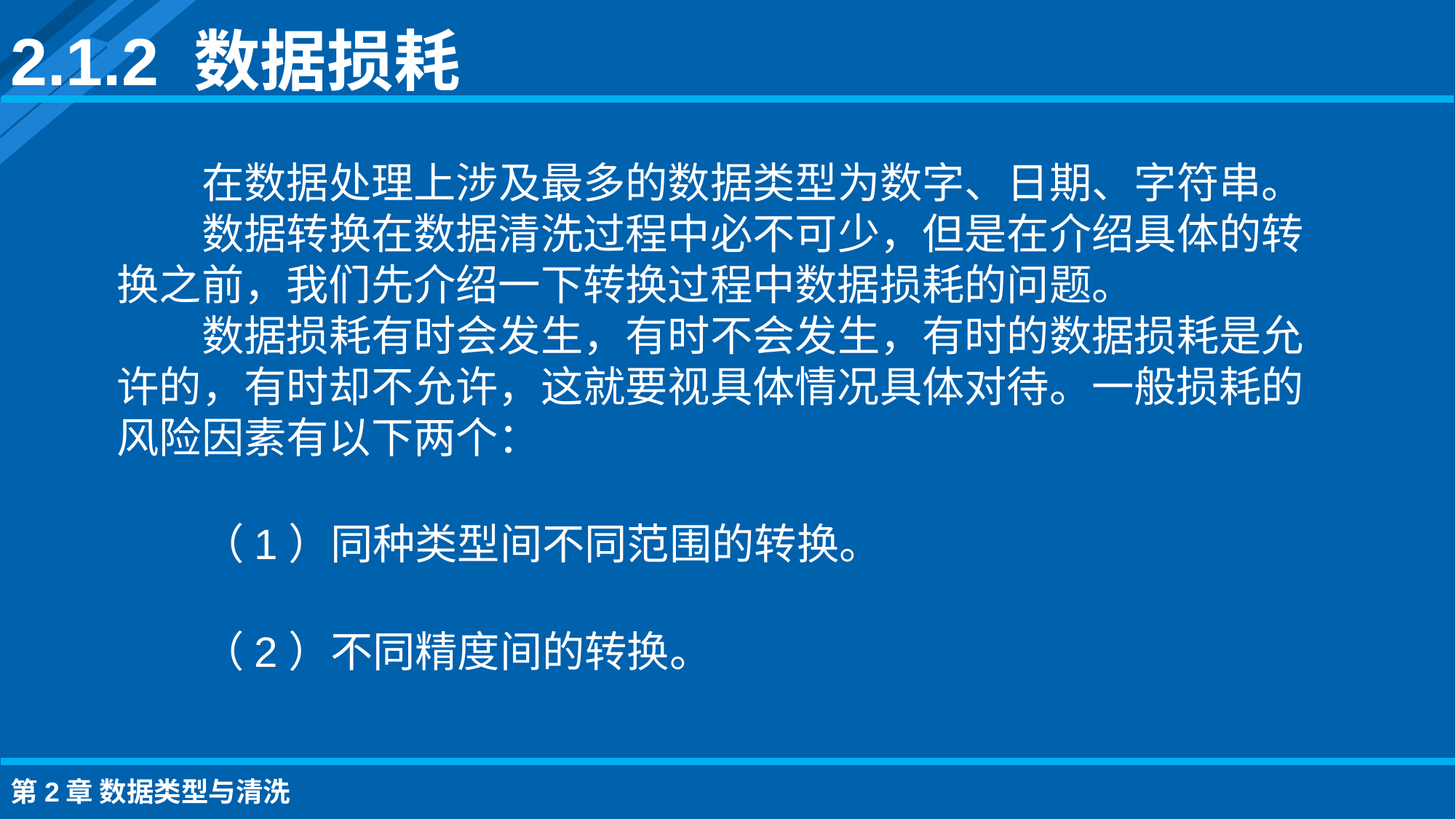

2.1.2 数据损耗

在数据处理上涉及最多的数据类型为数字、日期、字符串。
数据转换在数据清洗过程中必不可少，但是在介绍具体的转换之前，我们先介绍一下转换过程中数据损耗的问题。
数据损耗有时会发生，有时不会发生，有时的数据损耗是允许的，有时却不允许，这就要视具体情况具体对待。一般损耗的风险因素有以下两个：
（1）同种类型间不同范围的转换。
（2）不同精度间的转换。
第2章 数据类型与清洗